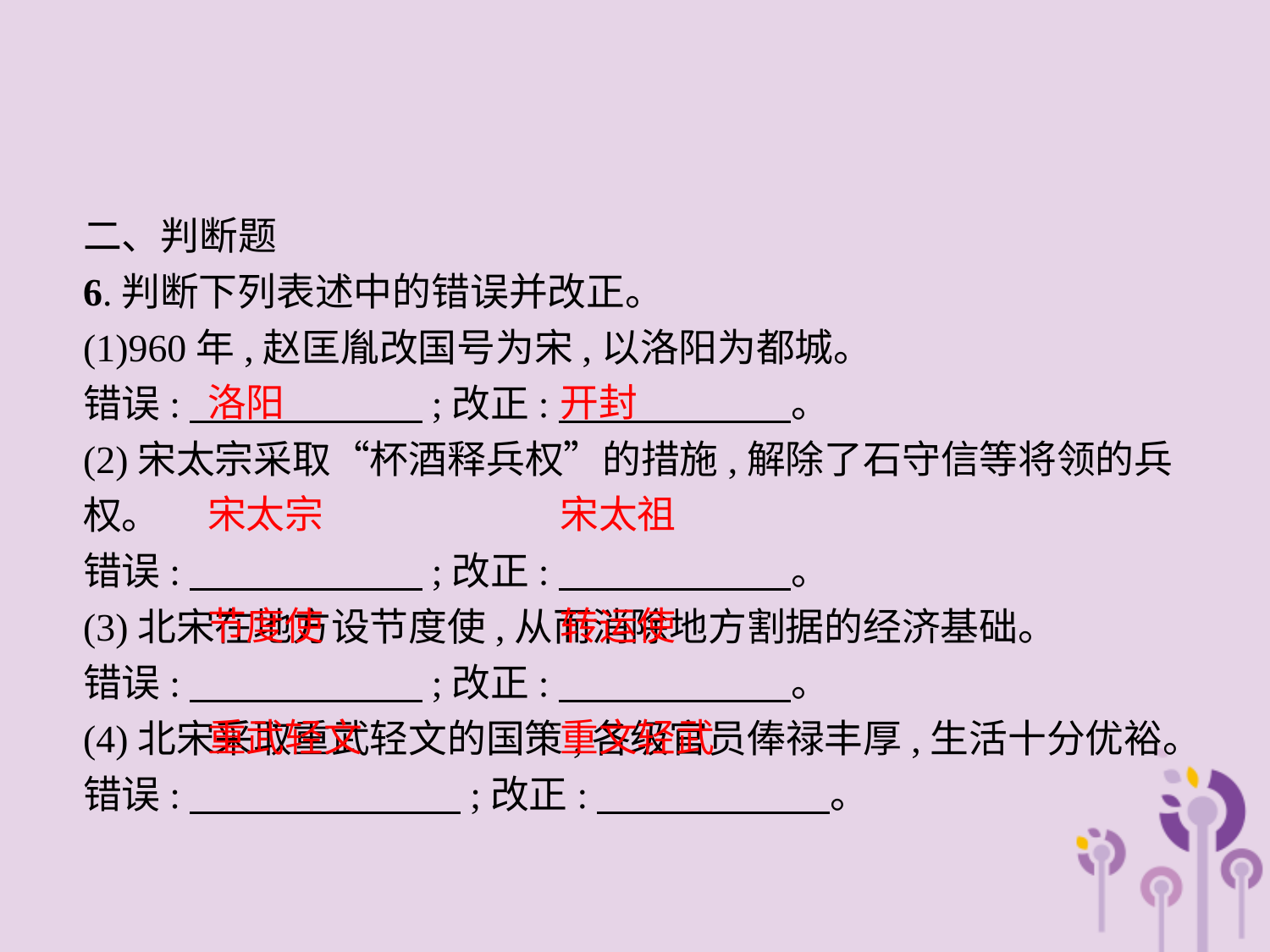

二、判断题
6.判断下列表述中的错误并改正。
(1)960年,赵匡胤改国号为宋,以洛阳为都城。
错误:　　　　　　;改正:　　　　　　。
(2)宋太宗采取“杯酒释兵权”的措施,解除了石守信等将领的兵权。
错误:　　　　　　;改正:　　　　　　。
(3)北宋在地方设节度使,从而消除地方割据的经济基础。
错误:　　　　　　;改正:　　　　　　。
(4)北宋采取重武轻文的国策,各级官员俸禄丰厚,生活十分优裕。
错误:　　　　　　　;改正:　　　　　　。
洛阳  			开封

宋太宗  			宋太祖

节度使  			转运使

重武轻文  		重文轻武